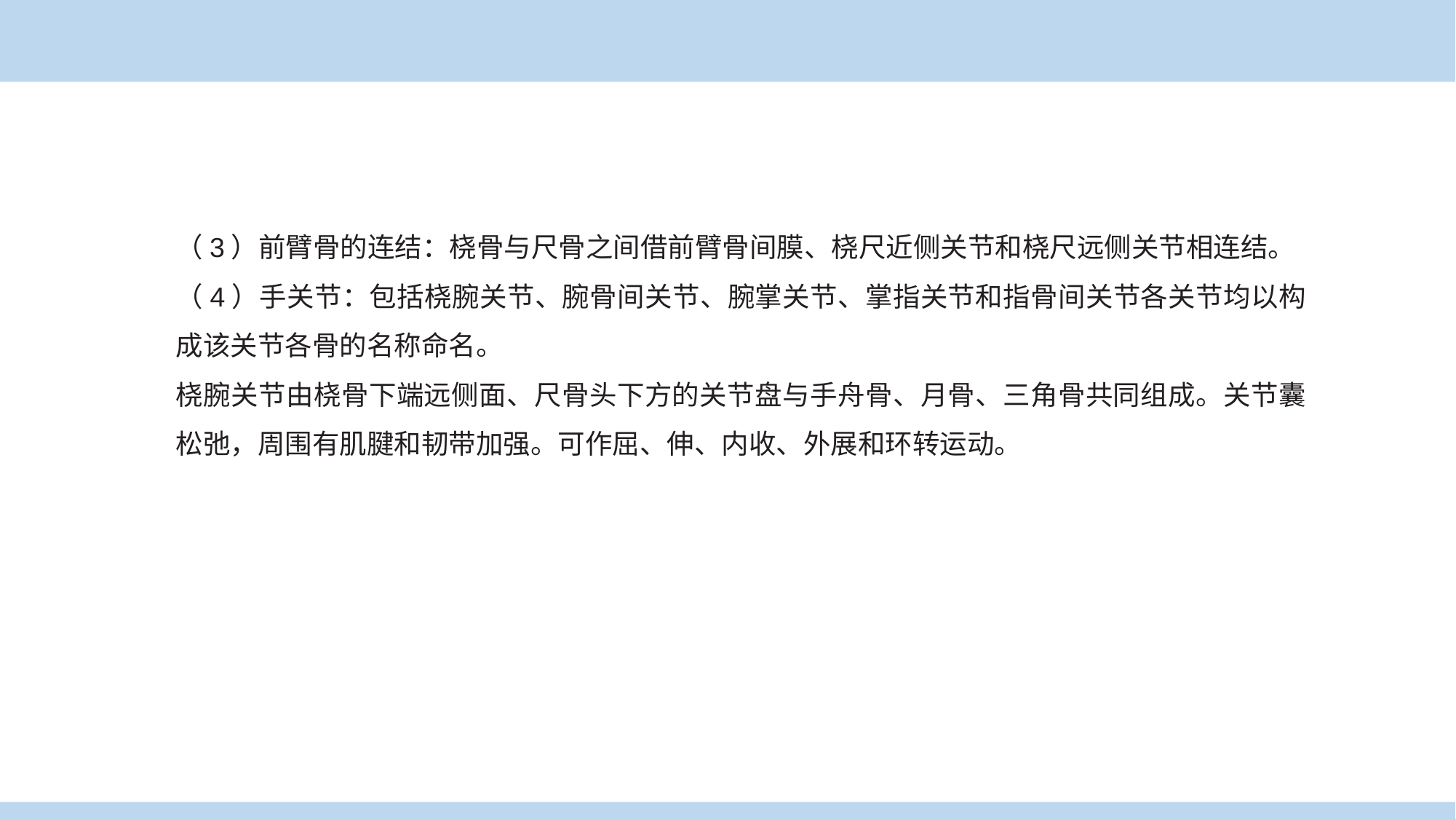

（3）前臂骨的连结：桡骨与尺骨之间借前臂骨间膜、桡尺近侧关节和桡尺远侧关节相连结。
（4）手关节：包括桡腕关节、腕骨间关节、腕掌关节、掌指关节和指骨间关节各关节均以构成该关节各骨的名称命名。
桡腕关节由桡骨下端远侧面、尺骨头下方的关节盘与手舟骨、月骨、三角骨共同组成。关节囊松弛，周围有肌腱和韧带加强。可作屈、伸、内收、外展和环转运动。